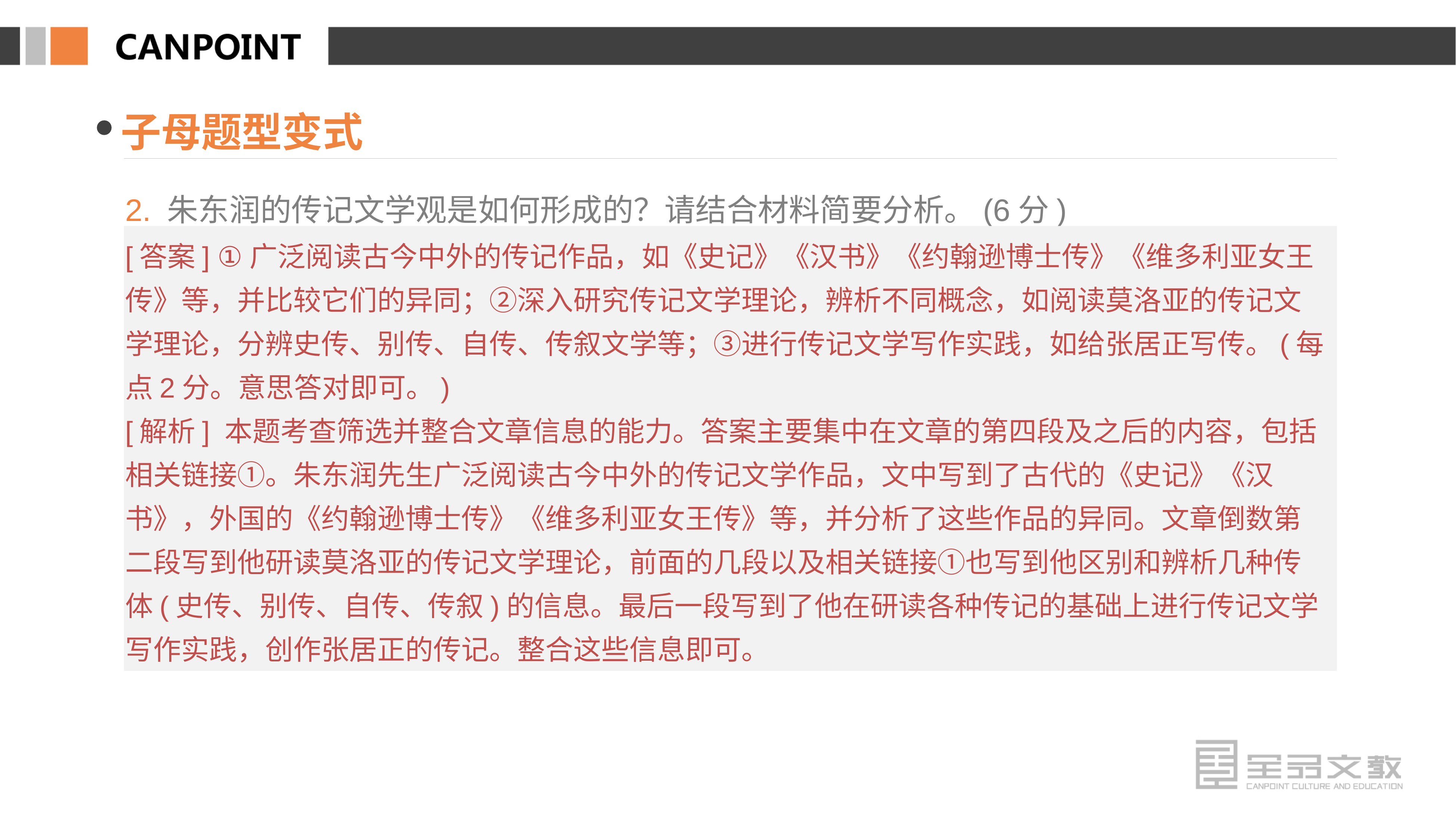

子母题型变式

2. 朱东润的传记文学观是如何形成的？请结合材料简要分析。(6分)
[答案] ①广泛阅读古今中外的传记作品，如《史记》《汉书》《约翰逊博士传》《维多利亚女王传》等，并比较它们的异同；②深入研究传记文学理论，辨析不同概念，如阅读莫洛亚的传记文学理论，分辨史传、别传、自传、传叙文学等；③进行传记文学写作实践，如给张居正写传。(每点2分。意思答对即可。)
[解析] 本题考查筛选并整合文章信息的能力。答案主要集中在文章的第四段及之后的内容，包括相关链接①。朱东润先生广泛阅读古今中外的传记文学作品，文中写到了古代的《史记》《汉书》，外国的《约翰逊博士传》《维多利亚女王传》等，并分析了这些作品的异同。文章倒数第二段写到他研读莫洛亚的传记文学理论，前面的几段以及相关链接①也写到他区别和辨析几种传体(史传、别传、自传、传叙)的信息。最后一段写到了他在研读各种传记的基础上进行传记文学写作实践，创作张居正的传记。整合这些信息即可。